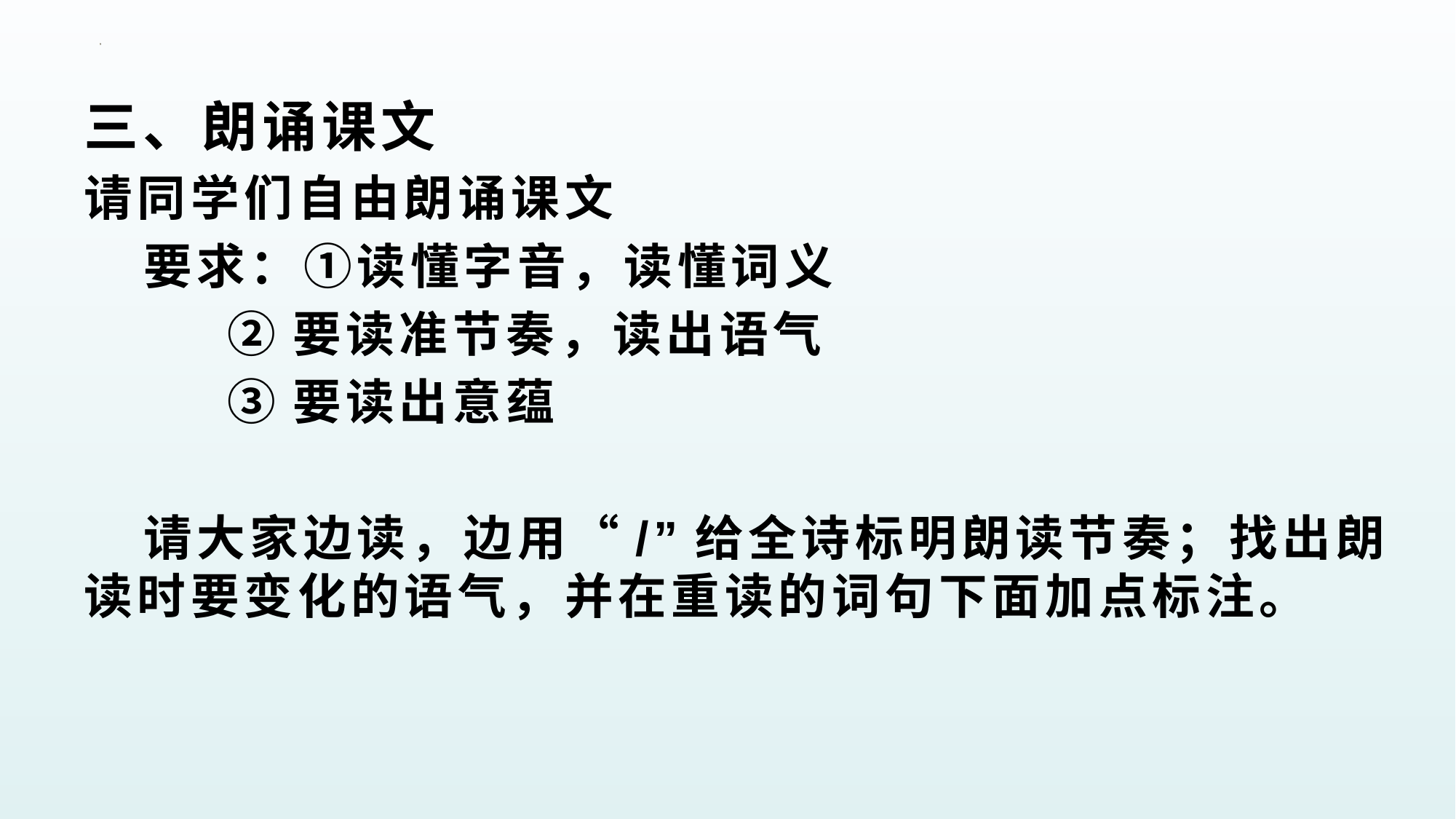

三、朗诵课文
请同学们自由朗诵课文
   要求：①读懂字音，读懂词义
         ②要读准节奏，读出语气
         ③要读出意蕴

   请大家边读，边用“/”给全诗标明朗读节奏；找出朗读时要变化的语气，并在重读的词句下面加点标注。